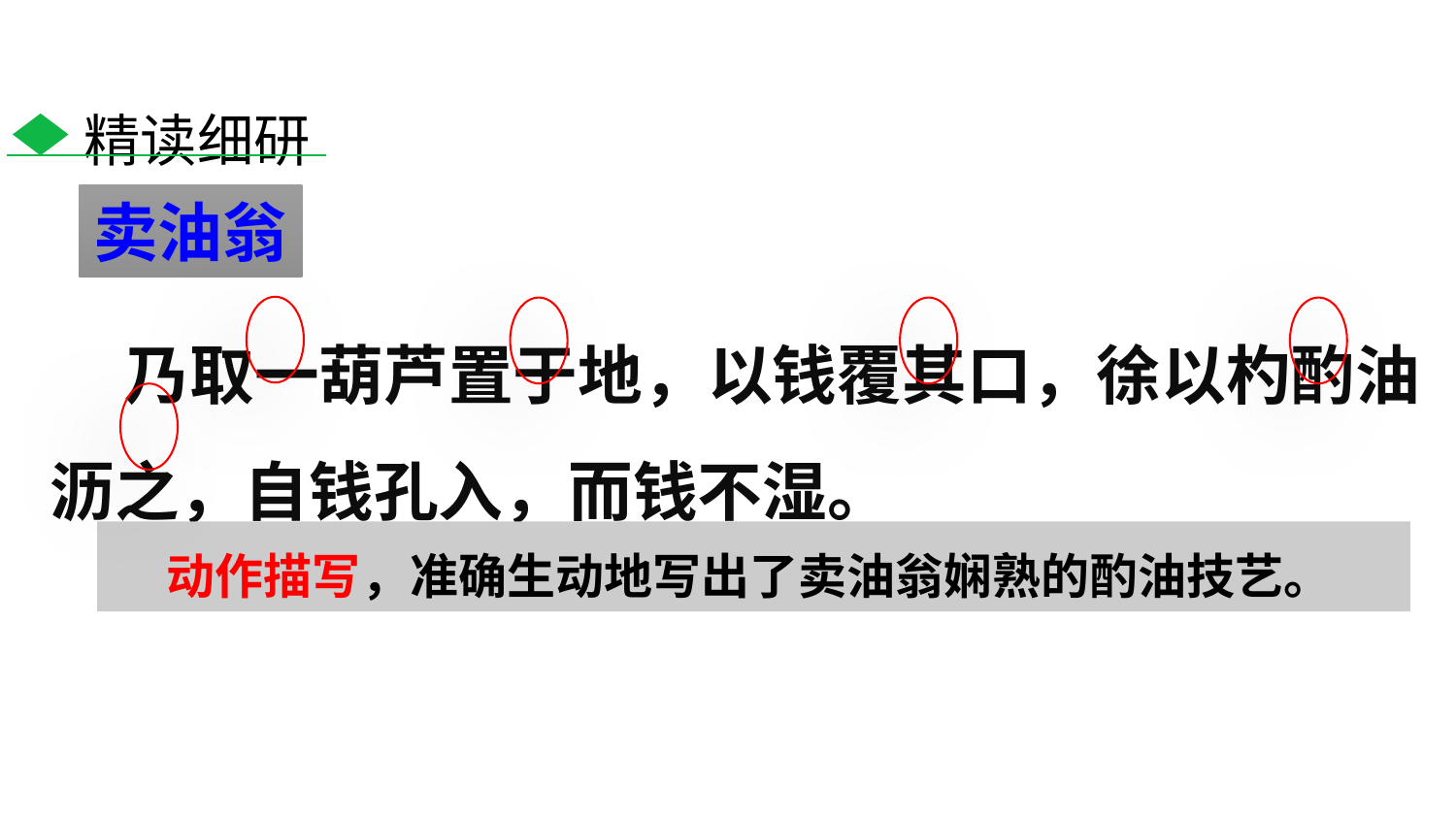

精读细研

卖油翁
    乃取一葫芦置于地，以钱覆其口，徐以杓酌油沥之，自钱孔入，而钱不湿。

    动作描写，准确生动地写出了卖油翁娴熟的酌油技艺。